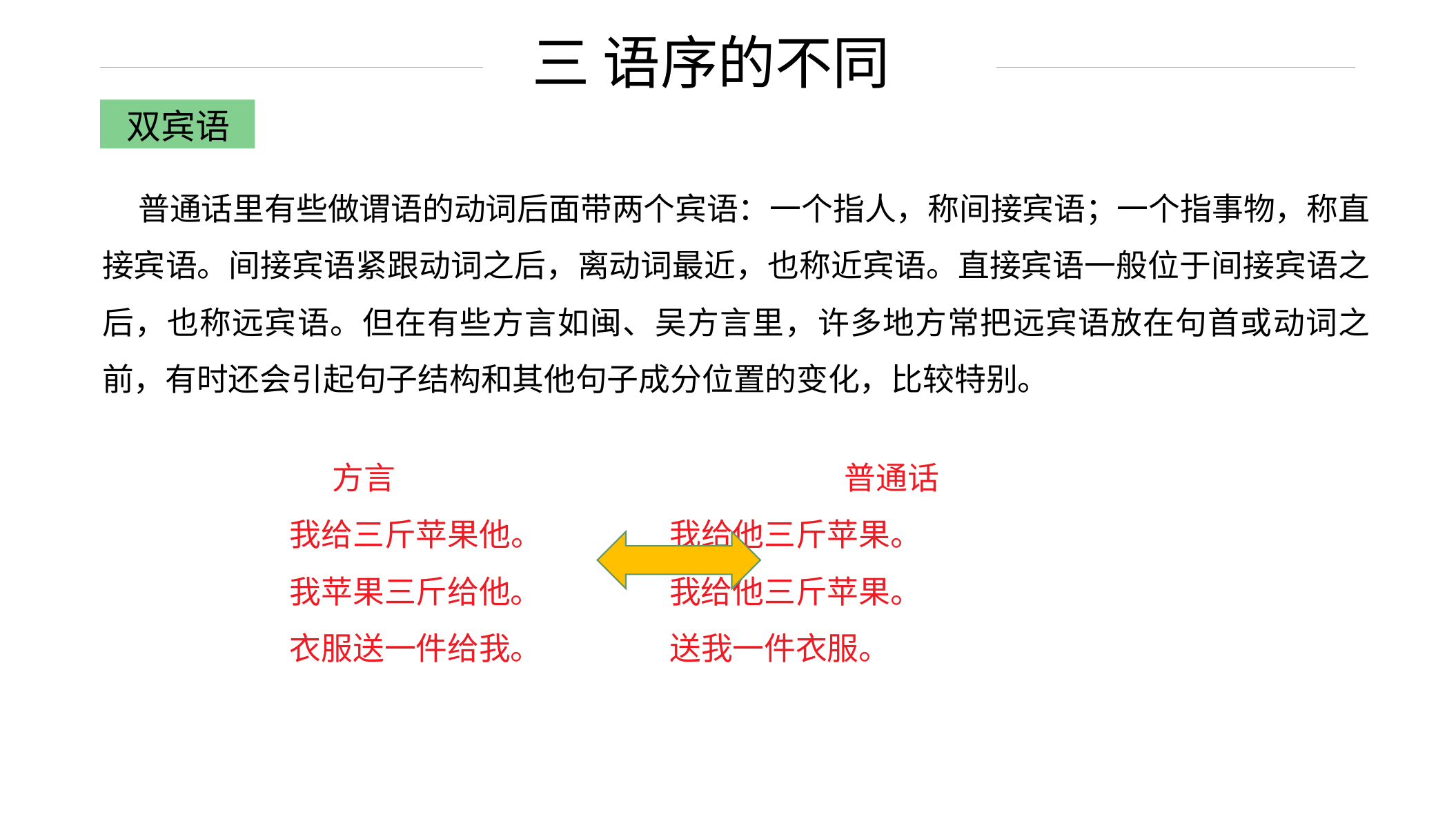

三 语序的不同

双宾语
    普通话里有些做谓语的动词后面带两个宾语：一个指人，称间接宾语；一个指事物，称直接宾语。间接宾语紧跟动词之后，离动词最近，也称近宾语。直接宾语一般位于间接宾语之后，也称远宾语。但在有些方言如闽、吴方言里，许多地方常把远宾语放在句首或动词之前，有时还会引起句子结构和其他句子成分位置的变化，比较特别。
     方言　　　　　　　　　　　　　　 普通话
我给三斤苹果他。                  我给他三斤苹果。
我苹果三斤给他。                  我给他三斤苹果。
衣服送一件给我。                  送我一件衣服。